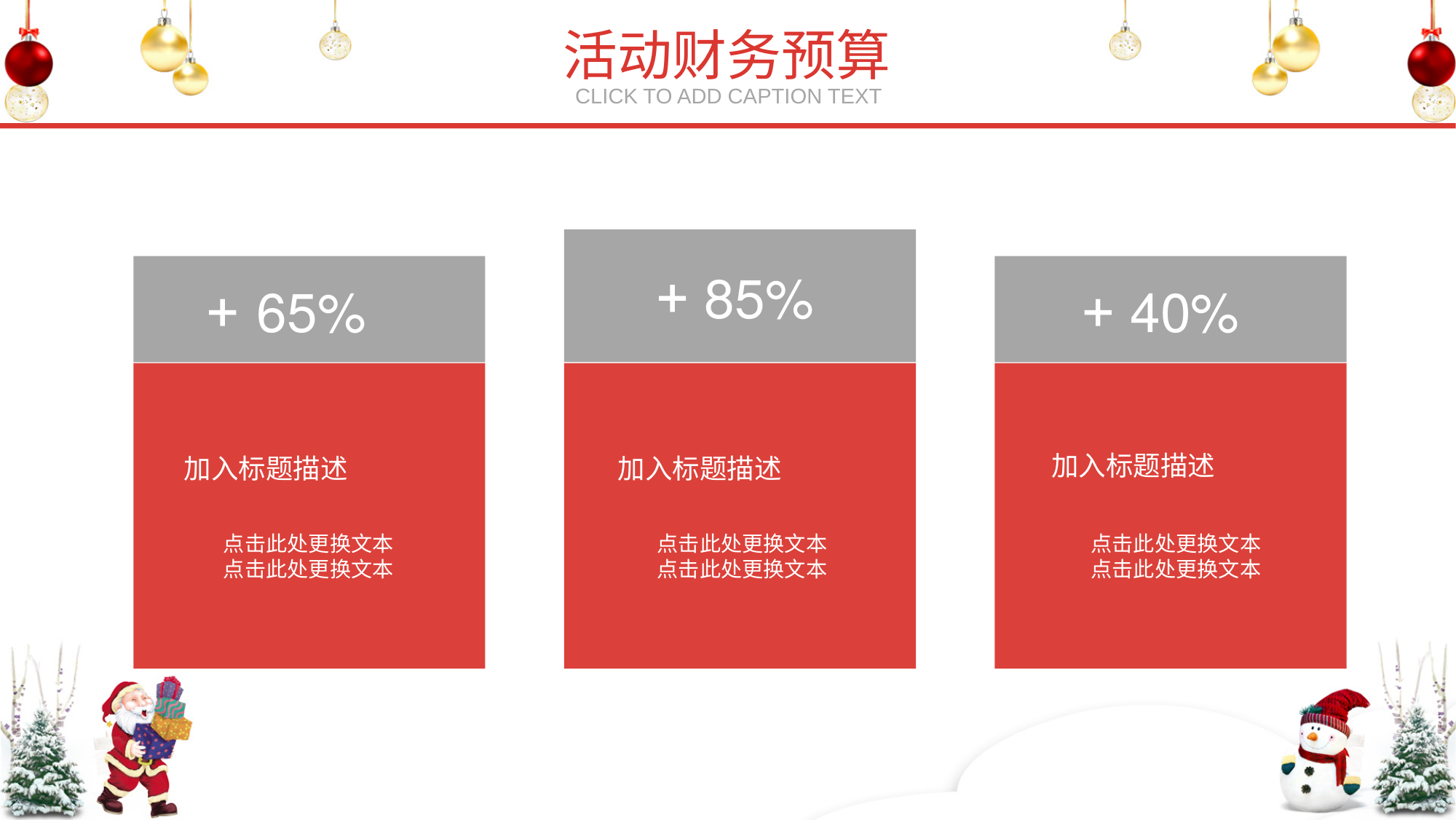

活动财务预算
CLICK TO ADD CAPTION TEXT

85%

加入标题描述
点击此处更换文本
点击此处更换文本

65%

加入标题描述
点击此处更换文本
点击此处更换文本

40%

加入标题描述
点击此处更换文本
点击此处更换文本